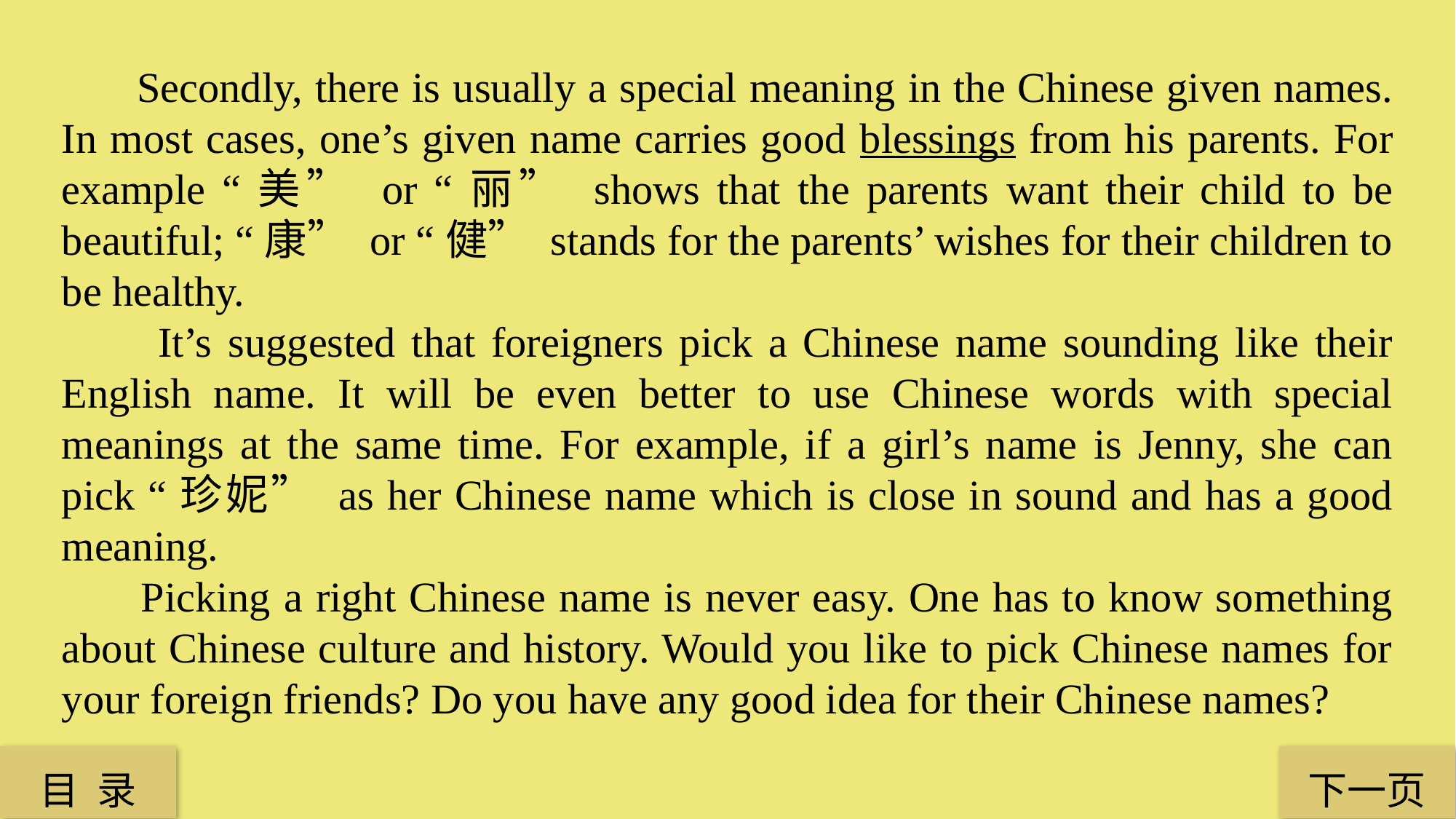

Secondly, there is usually a special meaning in the Chinese given names. In most cases, one’s given name carries good blessings from his parents. For example “美” or “丽” shows that the parents want their child to be beautiful; “康” or “健” stands for the parents’ wishes for their children to be healthy.
      It’s suggested that foreigners pick a Chinese name sounding like their English name. It will be even better to use Chinese words with special meanings at the same time. For example, if a girl’s name is Jenny, she can pick “珍妮” as her Chinese name which is close in sound and has a good meaning.
      Picking a right Chinese name is never easy. One has to know something about Chinese culture and history. Would you like to pick Chinese names for your foreign friends? Do you have any good idea for their Chinese names?